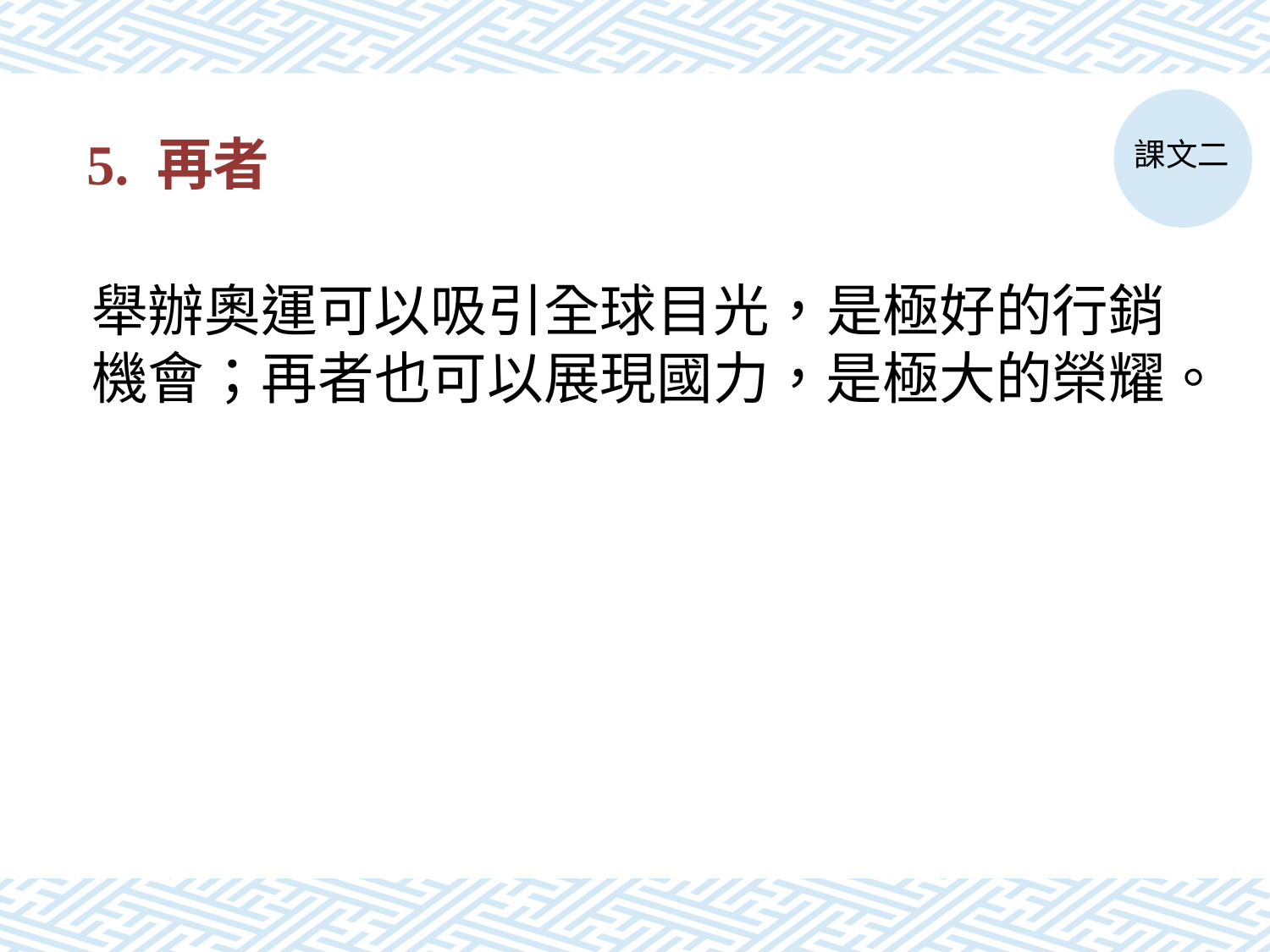

課文二
# 5. 再者
舉辦奧運可以吸引全球目光，是極好的行銷機會；再者也可以展現國力，是極大的榮耀。